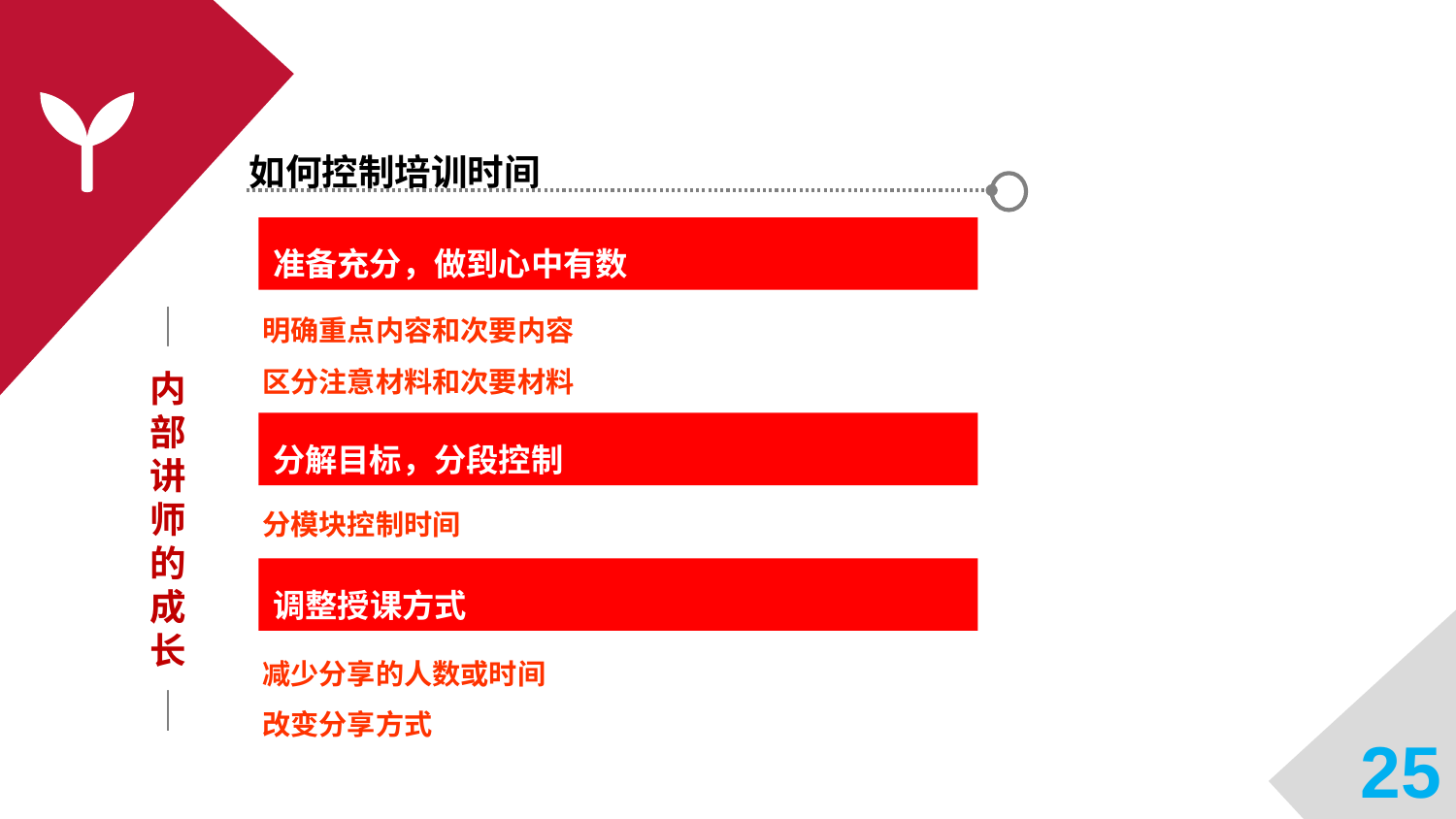

如何控制培训时间

准备充分，做到心中有数
明确重点内容和次要内容
区分注意材料和次要材料
内部讲师的成长
分解目标，分段控制
分模块控制时间
调整授课方式

减少分享的人数或时间
改变分享方式
25